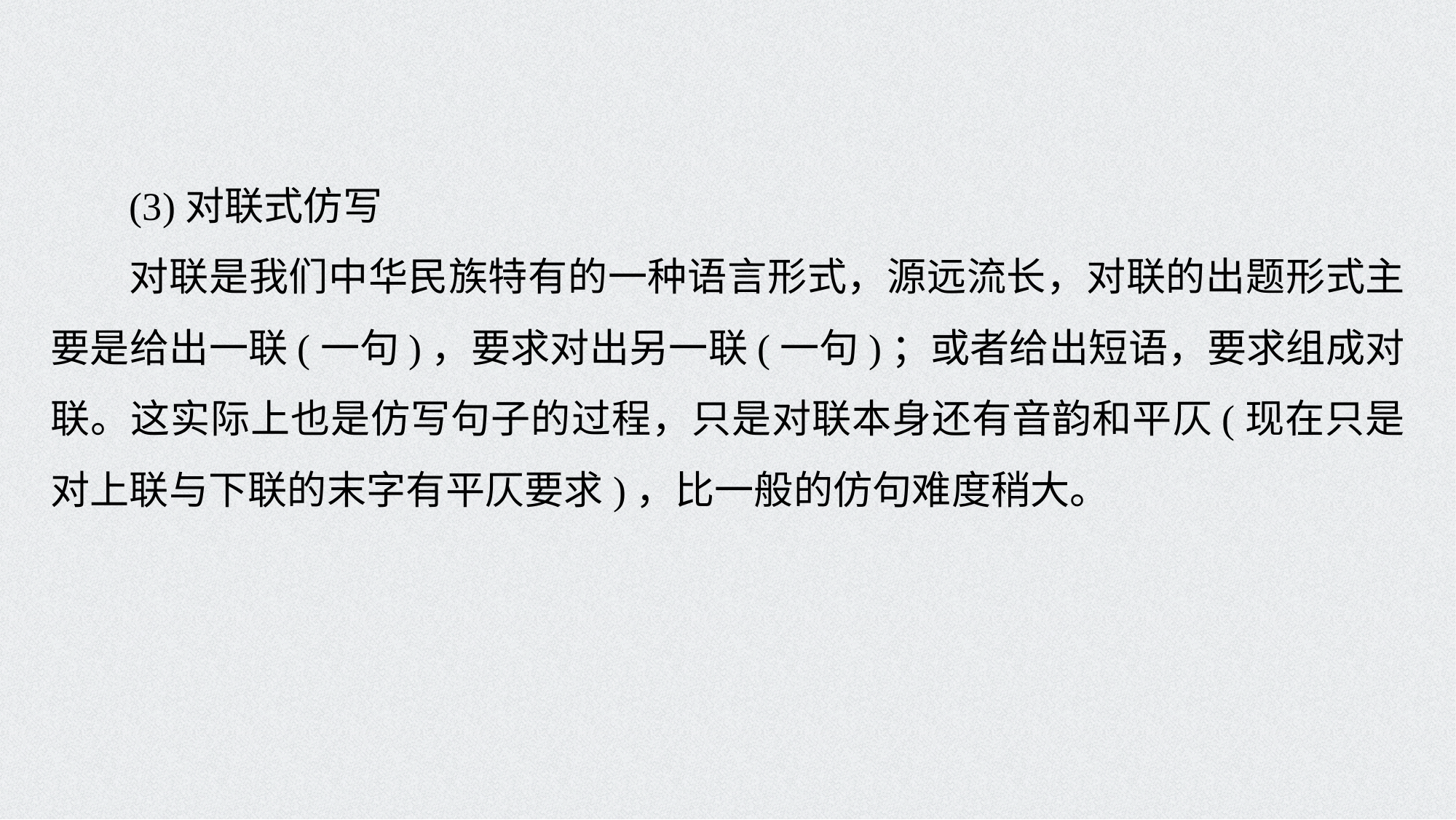

(3)对联式仿写
对联是我们中华民族特有的一种语言形式，源远流长，对联的出题形式主要是给出一联(一句)，要求对出另一联(一句)；或者给出短语，要求组成对联。这实际上也是仿写句子的过程，只是对联本身还有音韵和平仄(现在只是对上联与下联的末字有平仄要求)，比一般的仿句难度稍大。